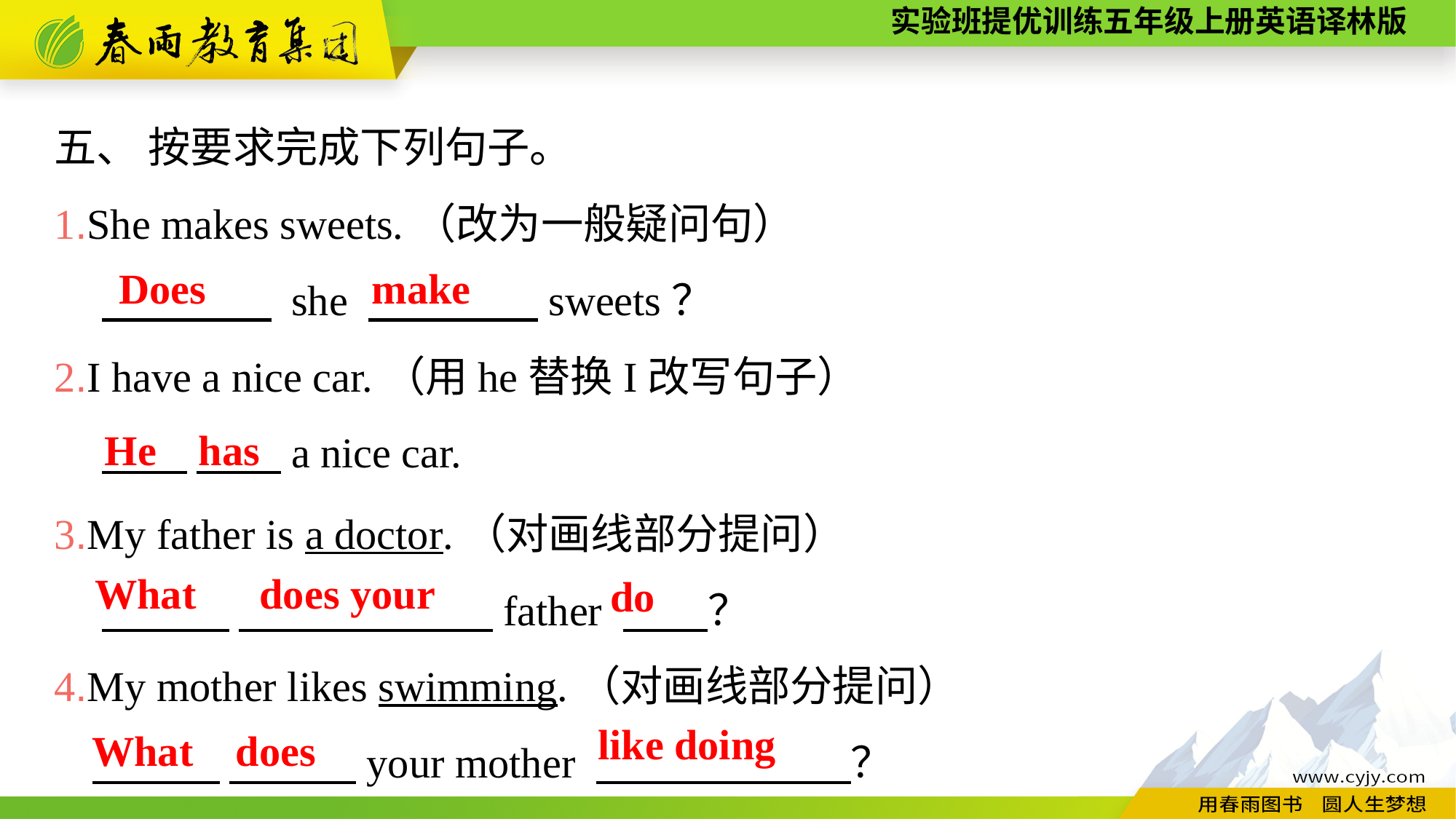

五、 按要求完成下列句子。
1.She makes sweets.（改为一般疑问句）
    　　　　 she 　　　　sweets？
2.I have a nice car.（用he替换I改写句子）
    　　 　　a nice car.
Does
make
He    has
3.My father is a doctor.（对画线部分提问）
    　　　 　　　　　　father 　　？
4.My mother likes swimming.（对画线部分提问）
   　　　 　　　your mother 　　　　　　？
What      does your
do
like doing
What    does